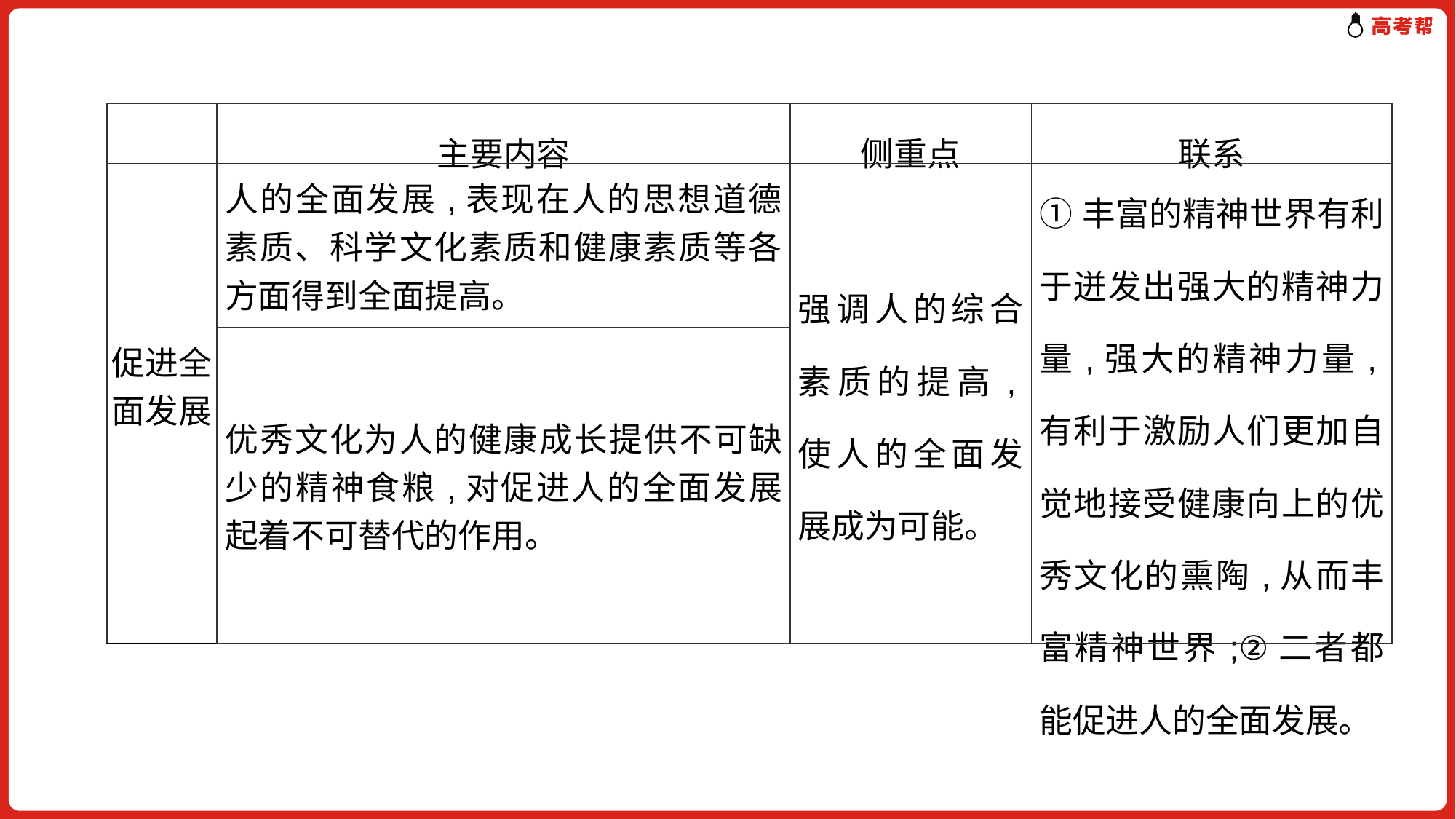

|  | 主要内容 | 侧重点 | 联系 |
| --- | --- | --- | --- |
| 促进全面发展 | 人的全面发展,表现在人的思想道德素质、科学文化素质和健康素质等各方面得到全面提高。 | 强调人的综合素质的提高,使人的全面发展成为可能。 | ①丰富的精神世界有利于迸发出强大的精神力量,强大的精神力量,有利于激励人们更加自觉地接受健康向上的优秀文化的熏陶,从而丰富精神世界;②二者都能促进人的全面发展。 |
|  | 优秀文化为人的健康成长提供不可缺少的精神食粮,对促进人的全面发展起着不可替代的作用。 |  |  |